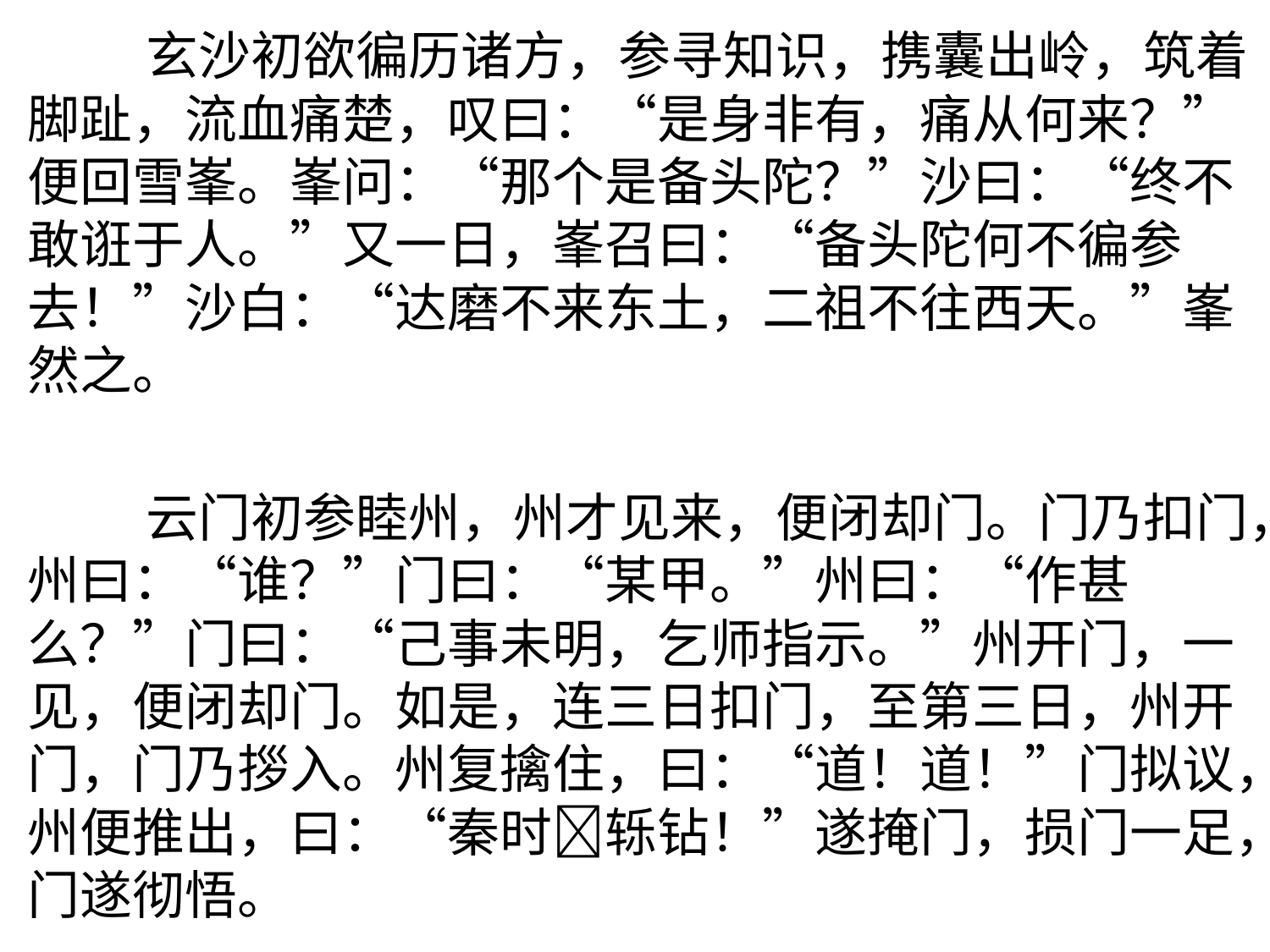

玄沙初欲徧历诸方，参寻知识，携囊出岭，筑着脚趾，流血痛楚，叹曰：“是身非有，痛从何来？”便回雪峯。峯问：“那个是备头陀？”沙曰：“终不敢诳于人。”又一日，峯召曰：“备头陀何不徧参去！”沙白：“达磨不来东土，二祖不往西天。”峯然之。

         云门初参睦州，州才见来，便闭却门。门乃扣门，州曰：“谁？”门曰：“某甲。”州曰：“作甚么？”门曰：“己事未明，乞师指示。”州开门，一见，便闭却门。如是，连三日扣门，至第三日，州开门，门乃拶入。州复擒住，曰：“道！道！”门拟议，州便推出，曰：“秦时𨍏轹钻！”遂掩门，损门一足，门遂彻悟。